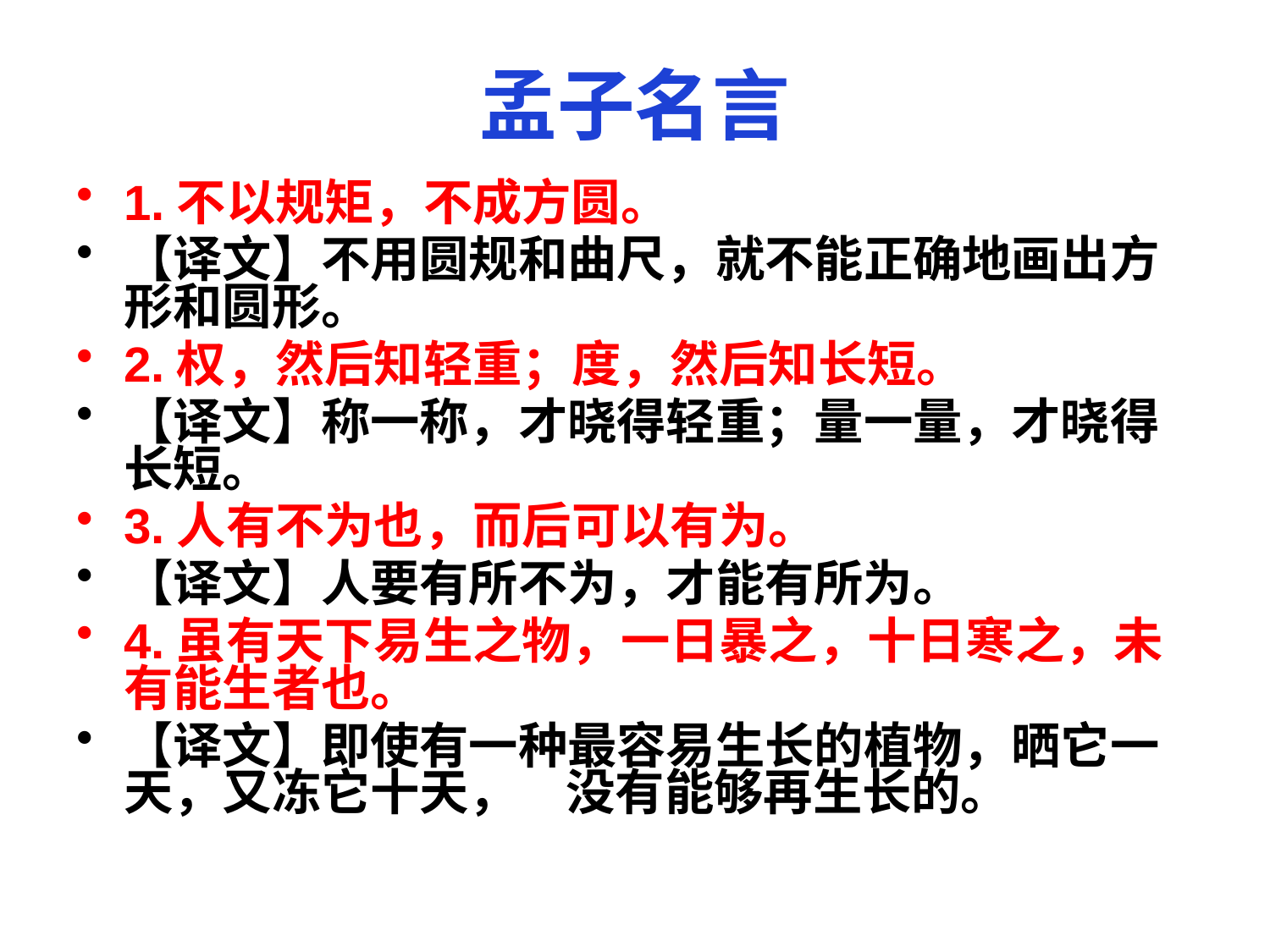

孟子名言
1.不以规矩，不成方圆。
【译文】不用圆规和曲尺，就不能正确地画出方形和圆形。
2.权，然后知轻重；度，然后知长短。
【译文】称一称，才晓得轻重；量一量，才晓得长短。
3.人有不为也，而后可以有为。
【译文】人要有所不为，才能有所为。
4.虽有天下易生之物，一日暴之，十日寒之，未有能生者也。
【译文】即使有一种最容易生长的植物，晒它一天，又冻它十天，没有能够再生长的。